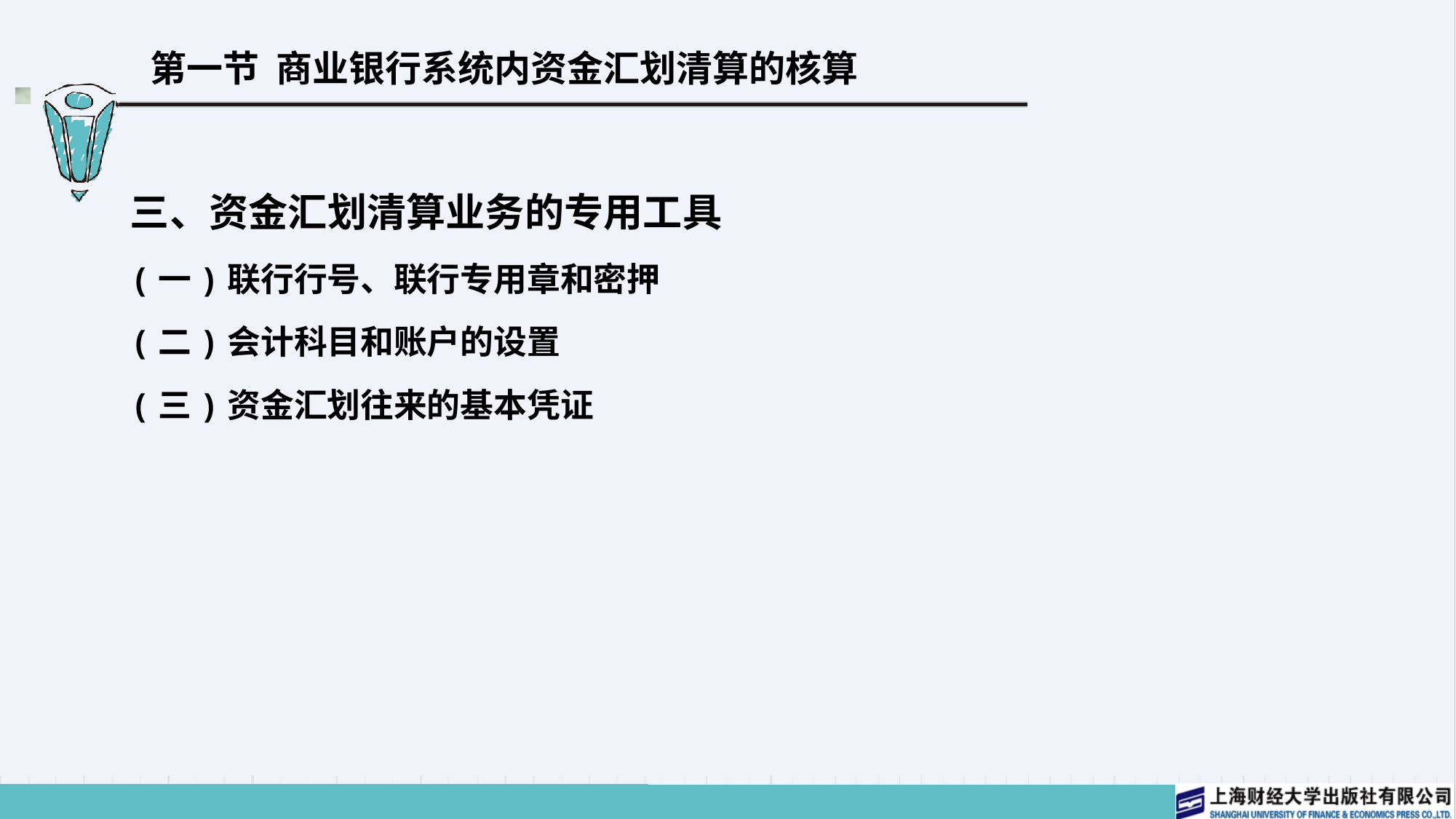

# 第一节  商业银行系统内资金汇划清算的核算
三、资金汇划清算业务的专用工具
(一)联行行号、联行专用章和密押
(二)会计科目和账户的设置
(三)资金汇划往来的基本凭证